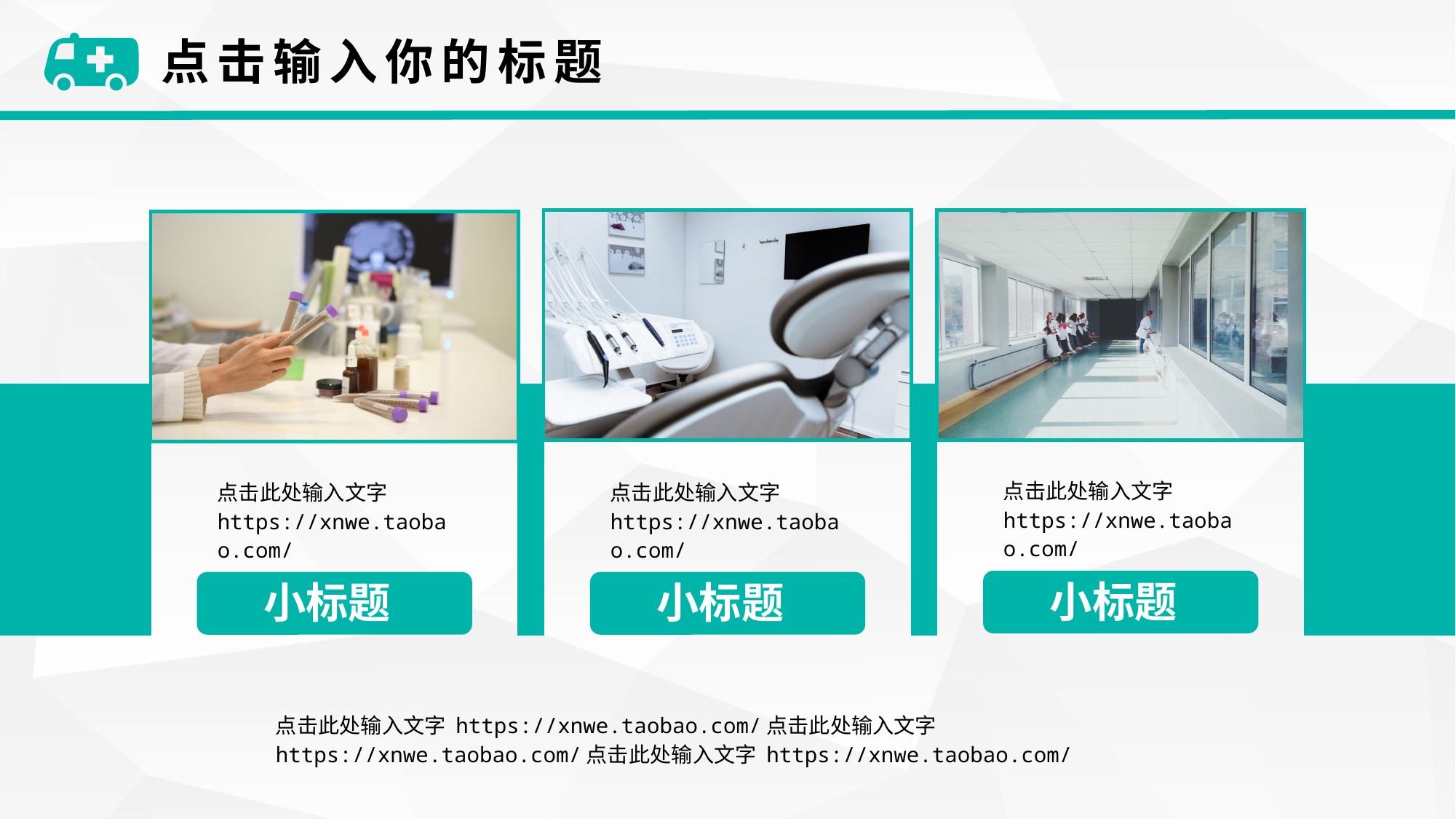

点击输入你的标题

点击此处输入文字 https://xnwe.taobao.com/
点击此处输入文字 https://xnwe.taobao.com/
点击此处输入文字 https://xnwe.taobao.com/
小标题

小标题

小标题

点击此处输入文字 https://xnwe.taobao.com/点击此处输入文字 https://xnwe.taobao.com/点击此处输入文字 https://xnwe.taobao.com/